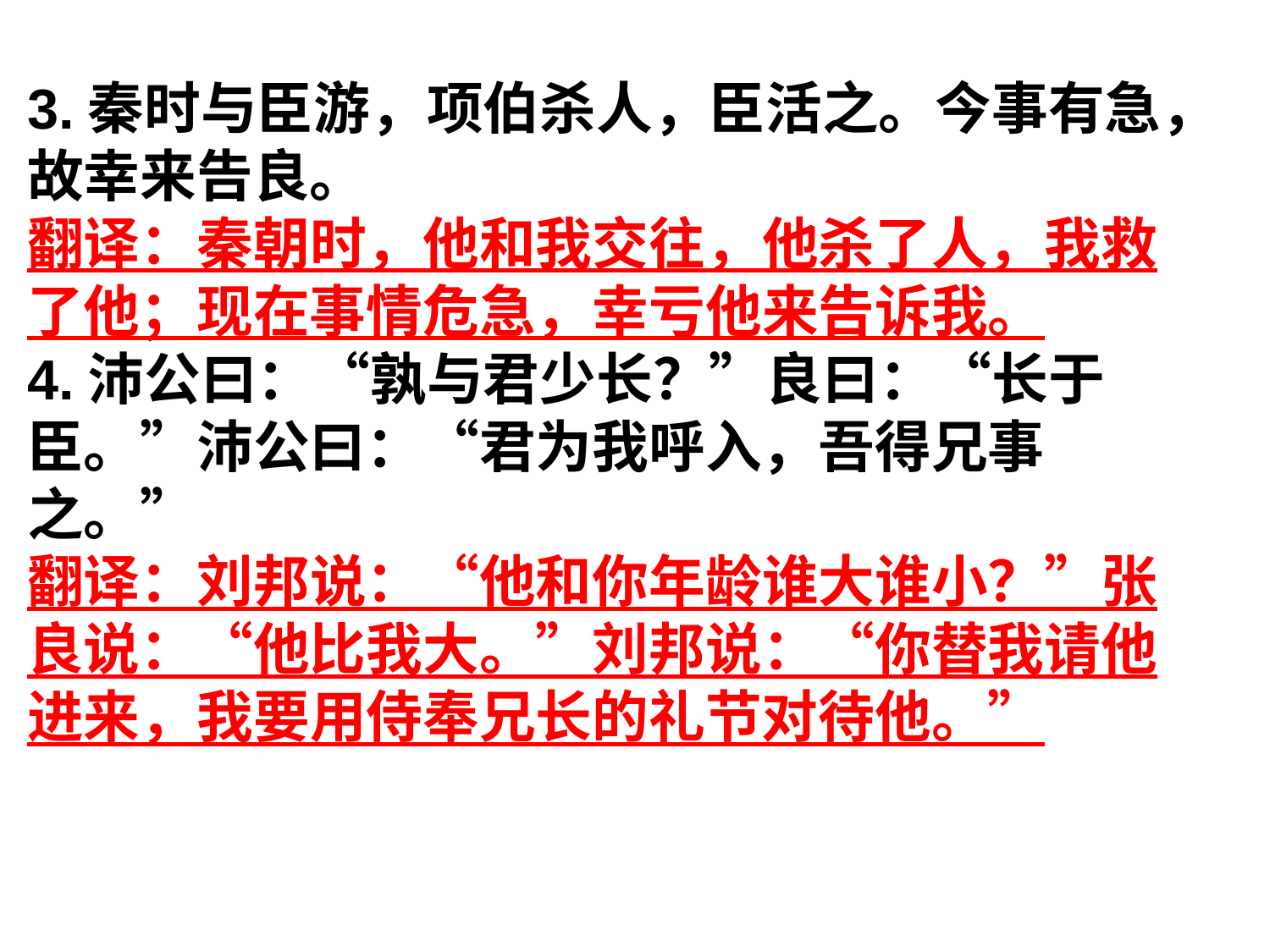

3.秦时与臣游，项伯杀人，臣活之。今事有急，故幸来告良。
翻译：秦朝时，他和我交往，他杀了人，我救了他；现在事情危急，幸亏他来告诉我。
4.沛公曰：“孰与君少长？”良曰：“长于臣。”沛公曰：“君为我呼入，吾得兄事之。”
翻译：刘邦说：“他和你年龄谁大谁小？”张良说：“他比我大。”刘邦说：“你替我请他进来，我要用侍奉兄长的礼节对待他。”